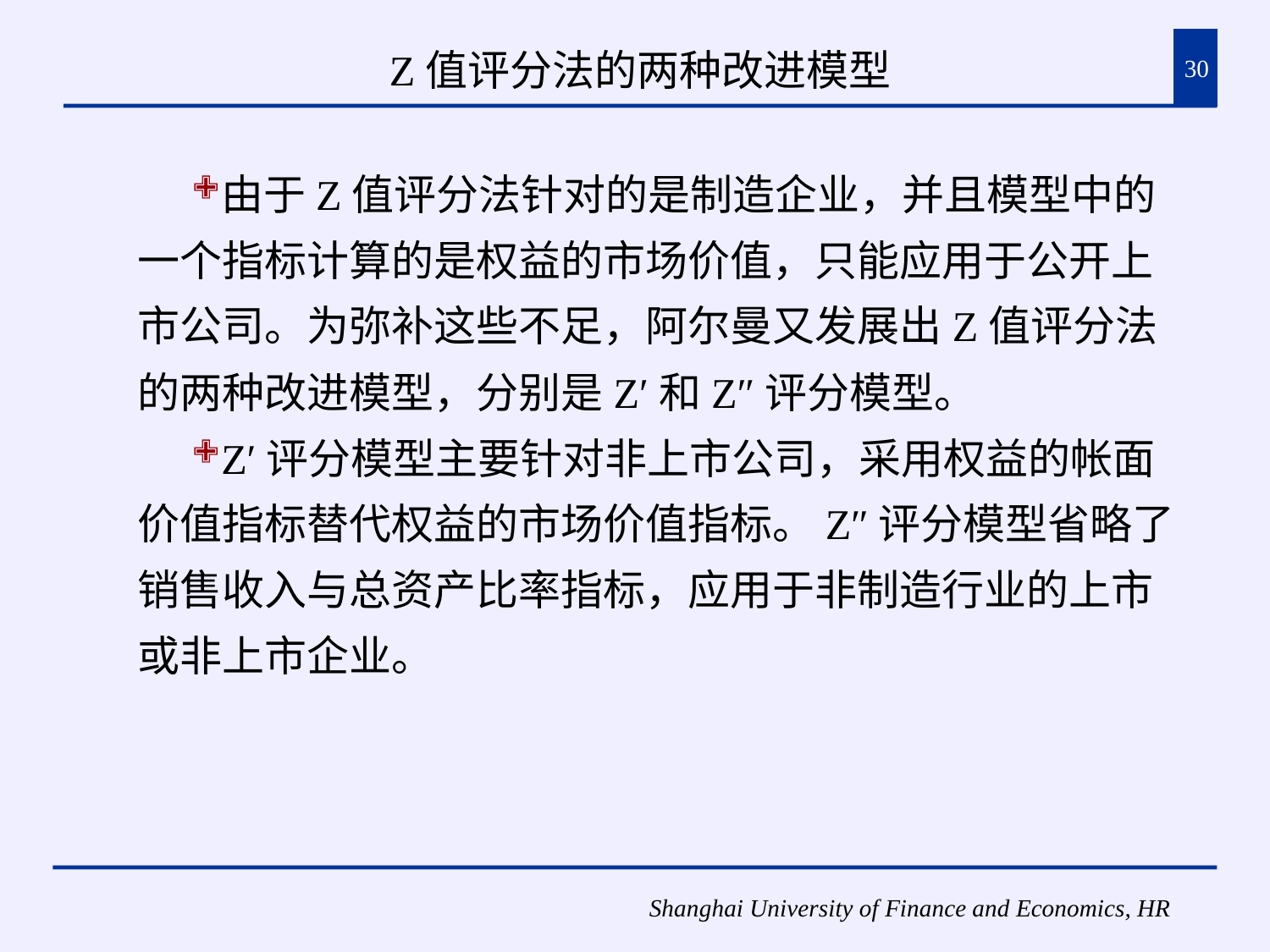

# Z值评分法的两种改进模型
30
由于Z值评分法针对的是制造企业，并且模型中的一个指标计算的是权益的市场价值，只能应用于公开上市公司。为弥补这些不足，阿尔曼又发展出Z值评分法的两种改进模型，分别是Z′和Z″评分模型。
Z′评分模型主要针对非上市公司，采用权益的帐面价值指标替代权益的市场价值指标。Z″评分模型省略了销售收入与总资产比率指标，应用于非制造行业的上市或非上市企业。